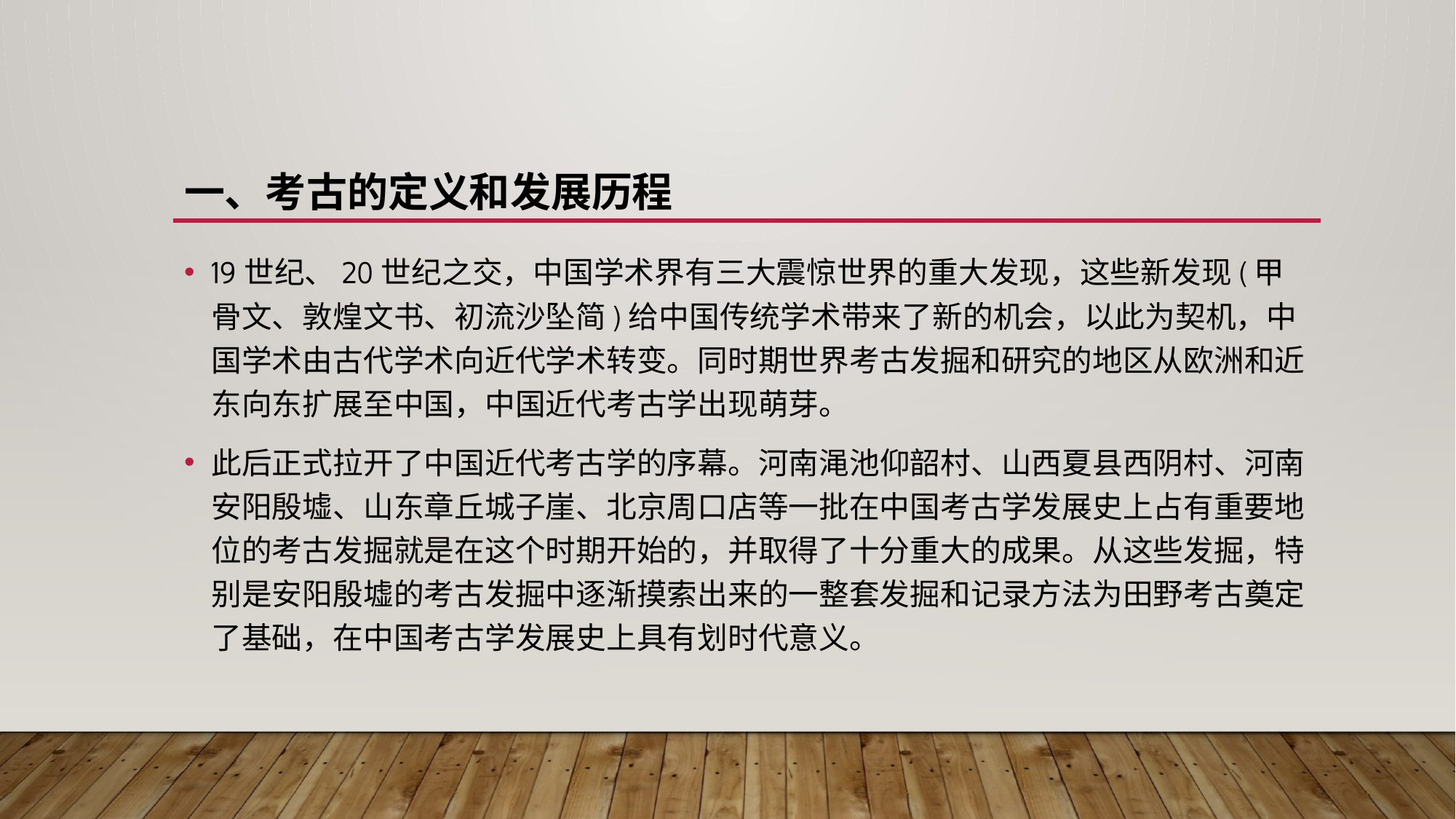

# 一、考古的定义和发展历程
19世纪、20世纪之交，中国学术界有三大震惊世界的重大发现，这些新发现(甲骨文、敦煌文书、初流沙坠简)给中国传统学术带来了新的机会，以此为契机，中国学术由古代学术向近代学术转变。同时期世界考古发掘和研究的地区从欧洲和近东向东扩展至中国，中国近代考古学出现萌芽。
此后正式拉开了中国近代考古学的序幕。河南渑池仰韶村、山西夏县西阴村、河南安阳殷墟、山东章丘城子崖、北京周口店等一批在中国考古学发展史上占有重要地位的考古发掘就是在这个时期开始的，并取得了十分重大的成果。从这些发掘，特别是安阳殷墟的考古发掘中逐渐摸索出来的一整套发掘和记录方法为田野考古奠定了基础，在中国考古学发展史上具有划时代意义。